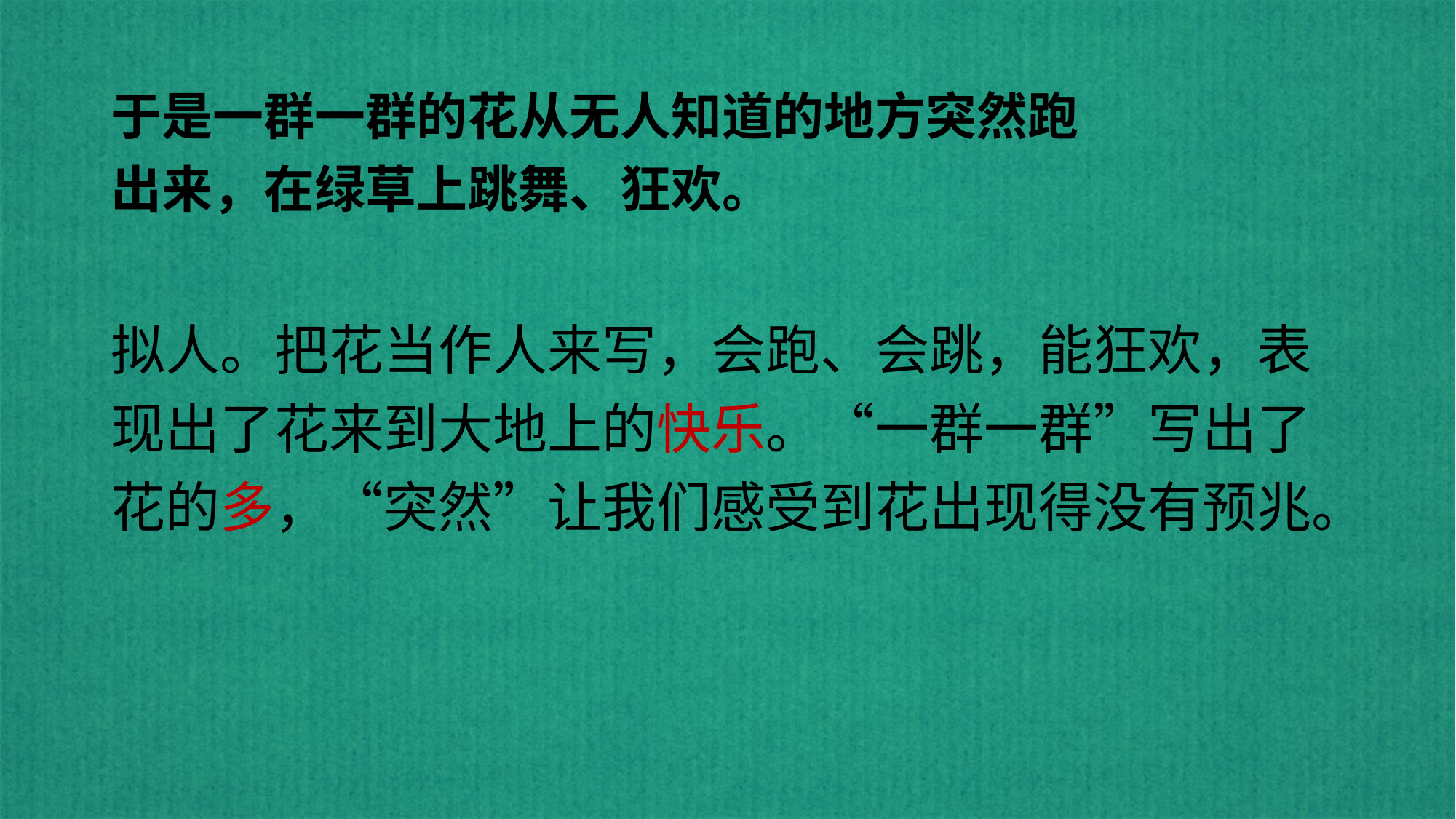

# 于是一群一群的花从无人知道的地方突然跑 出来，在绿草上跳舞、狂欢。
拟人。把花当作人来写，会跑、会跳，能狂欢，表现出了花来到大地上的快乐。“一群一群”写出了花的多，“突然”让我们感受到花出现得没有预兆。